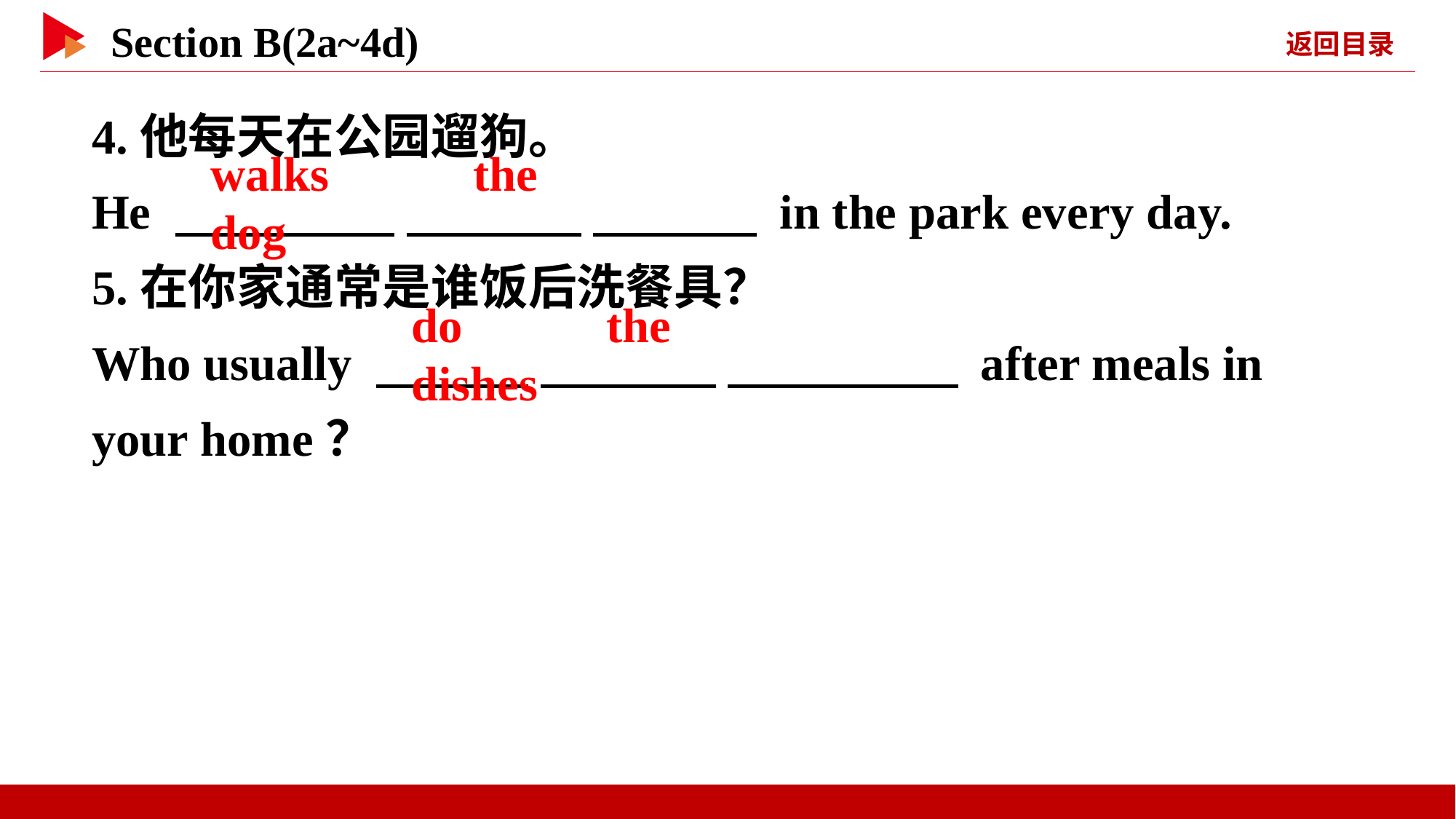

4.他每天在公园遛狗。
He 　           　 　       　 　      　 in the park every day.
5.在你家通常是谁饭后洗餐具？
Who usually 　     　 　       　 　            　 after meals in your home？
walks 　 　the 　 　dog
do 　 　the 　 　dishes